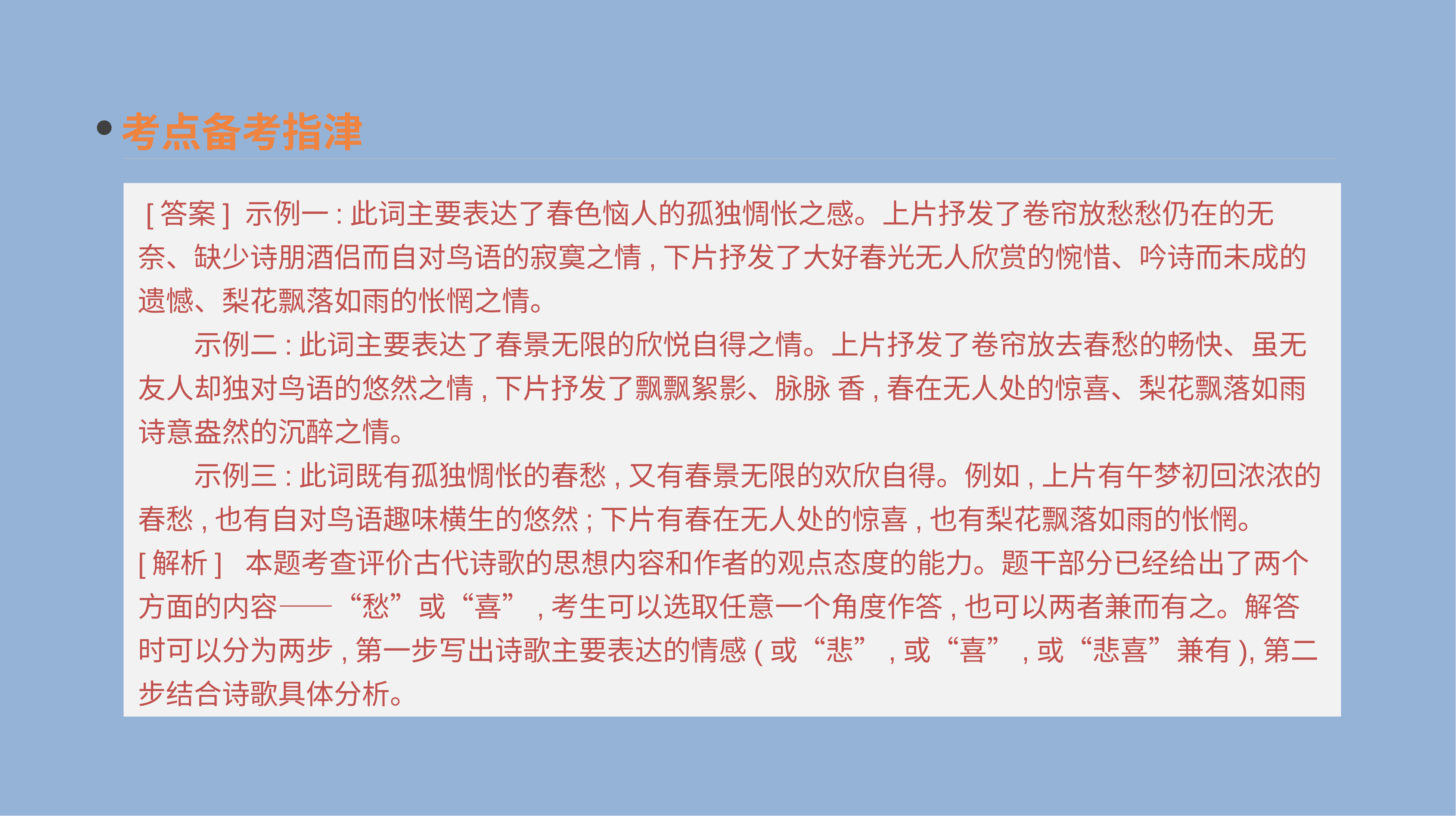

考点备考指津

 [答案] 示例一:此词主要表达了春色恼人的孤独惆怅之感。上片抒发了卷帘放愁愁仍在的无奈、缺少诗朋酒侣而自对鸟语的寂寞之情,下片抒发了大好春光无人欣赏的惋惜、吟诗而未成的遗憾、梨花飘落如雨的怅惘之情。
　　示例二:此词主要表达了春景无限的欣悦自得之情。上片抒发了卷帘放去春愁的畅快、虽无友人却独对鸟语的悠然之情,下片抒发了飘飘絮影、脉脉 香,春在无人处的惊喜、梨花飘落如雨诗意盎然的沉醉之情。
　　示例三:此词既有孤独惆怅的春愁,又有春景无限的欢欣自得。例如,上片有午梦初回浓浓的春愁,也有自对鸟语趣味横生的悠然;下片有春在无人处的惊喜,也有梨花飘落如雨的怅惘。
[解析]  本题考查评价古代诗歌的思想内容和作者的观点态度的能力。题干部分已经给出了两个方面的内容——“愁”或“喜”,考生可以选取任意一个角度作答,也可以两者兼而有之。解答时可以分为两步,第一步写出诗歌主要表达的情感(或“悲”,或“喜”,或“悲喜”兼有),第二步结合诗歌具体分析。